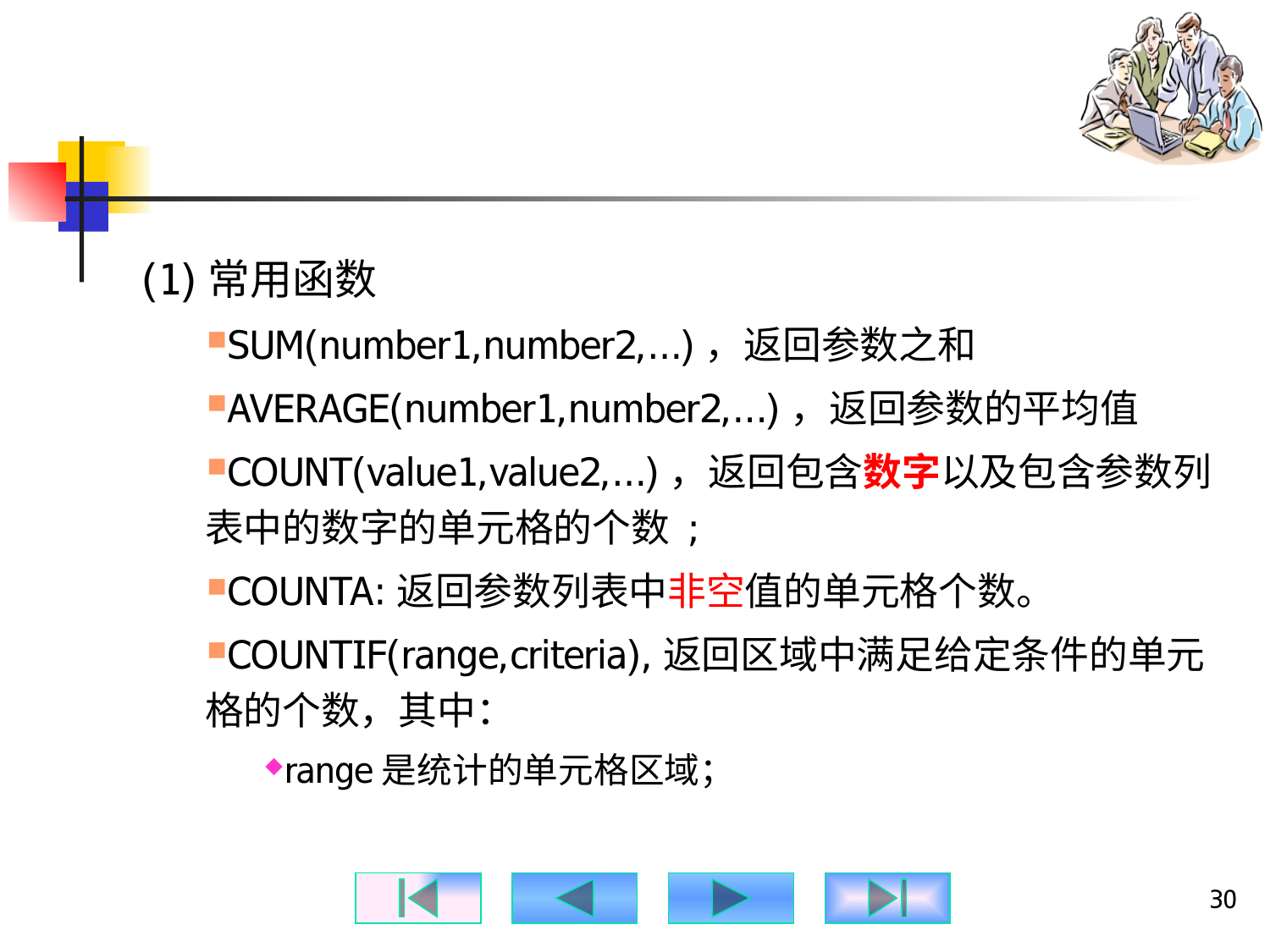

#
(1)常用函数
SUM(number1,number2,...)，返回参数之和
AVERAGE(number1,number2,...)，返回参数的平均值
COUNT(value1,value2,...)，返回包含数字以及包含参数列表中的数字的单元格的个数 ;
COUNTA:返回参数列表中非空值的单元格个数。
COUNTIF(range,criteria),返回区域中满足给定条件的单元格的个数，其中：
range是统计的单元格区域；
30